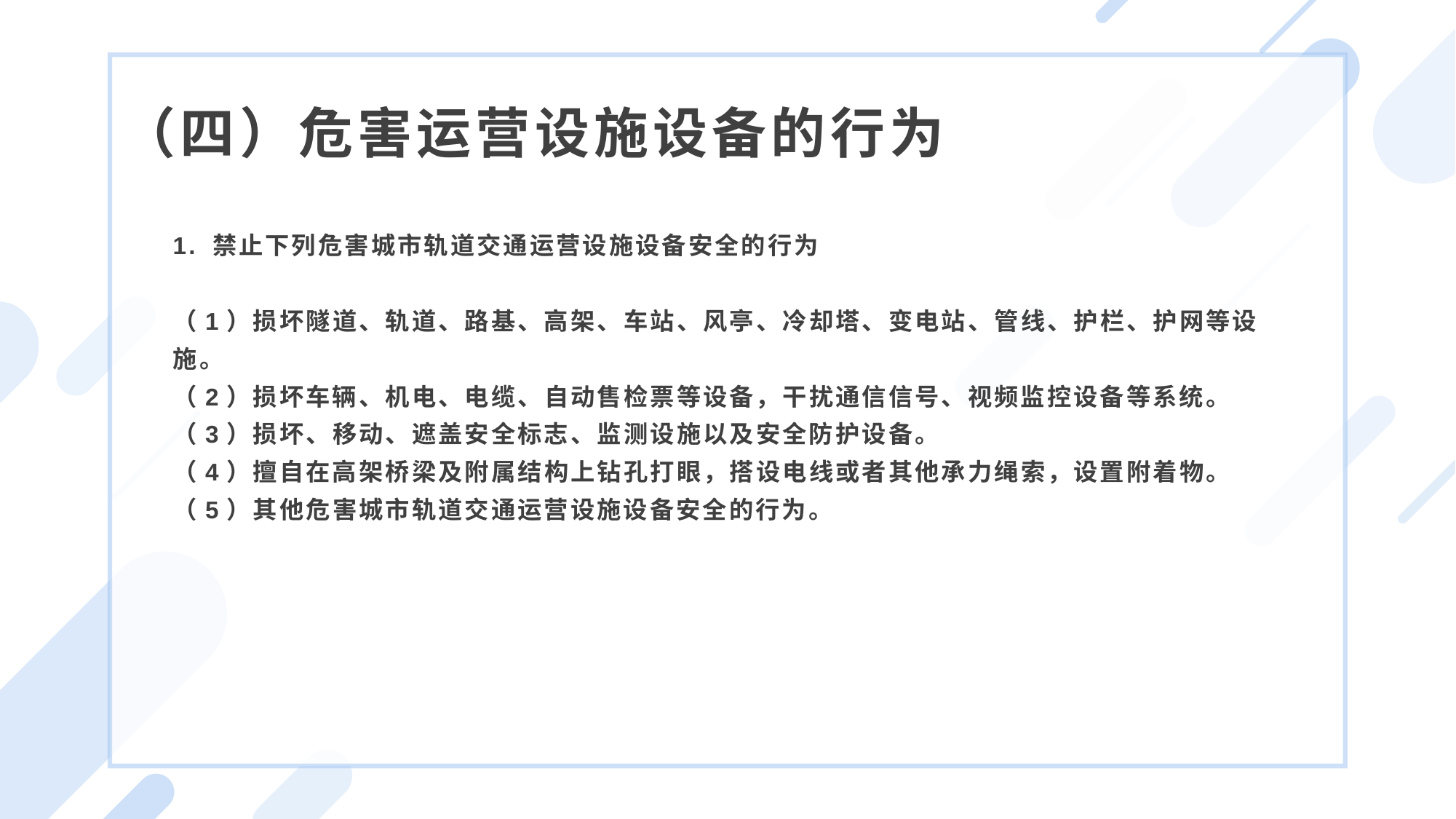

（四）危害运营设施设备的行为
1. 禁止下列危害城市轨道交通运营设施设备安全的行为

（1）损坏隧道、轨道、路基、高架、车站、风亭、冷却塔、变电站、管线、护栏、护网等设施。
（2）损坏车辆、机电、电缆、自动售检票等设备，干扰通信信号、视频监控设备等系统。
（3）损坏、移动、遮盖安全标志、监测设施以及安全防护设备。
（4）擅自在高架桥梁及附属结构上钻孔打眼，搭设电线或者其他承力绳索，设置附着物。
（5）其他危害城市轨道交通运营设施设备安全的行为。